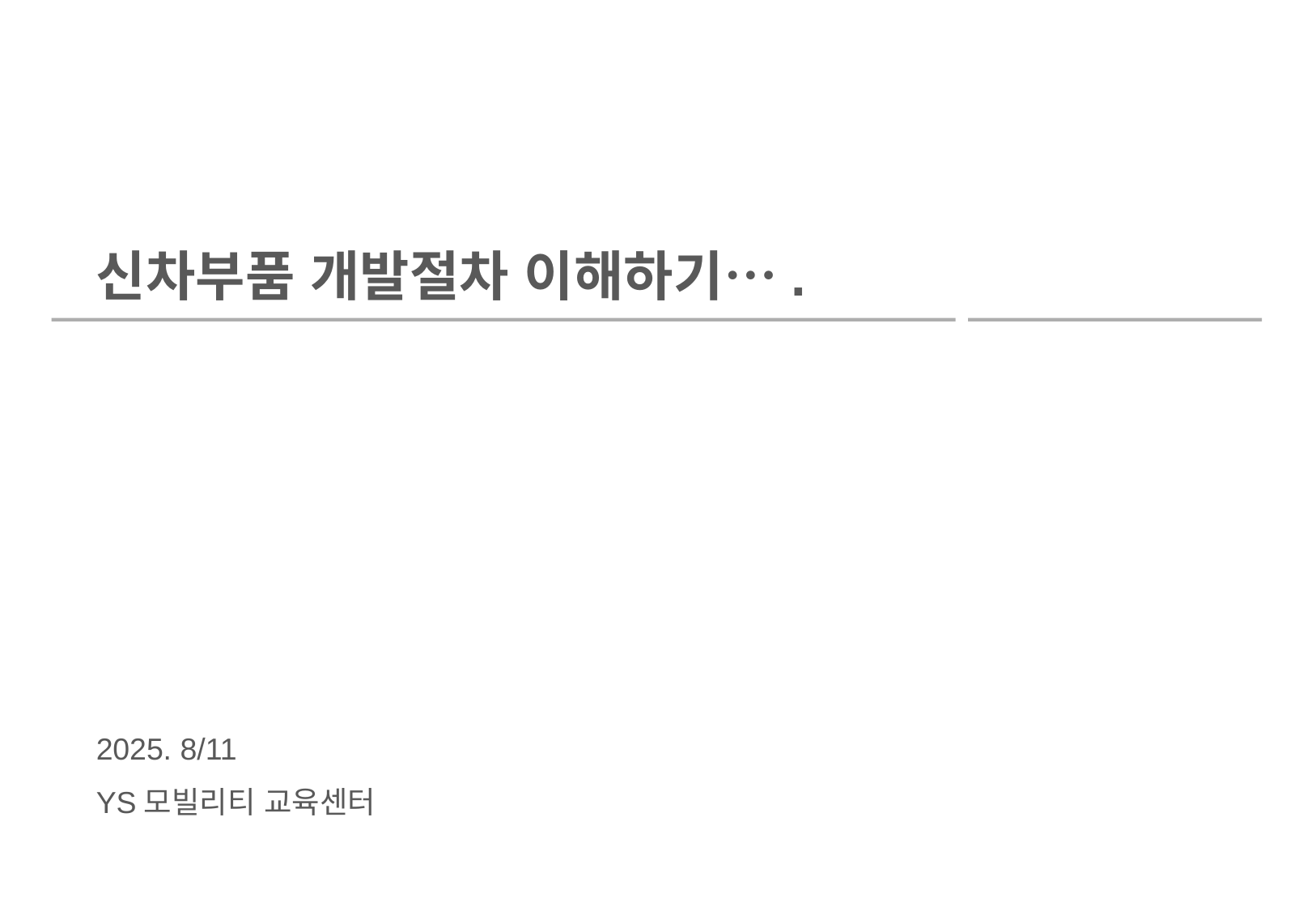

# 신차부품 개발절차 이해하기….
2025. 8/11
YS모빌리티 교육센터